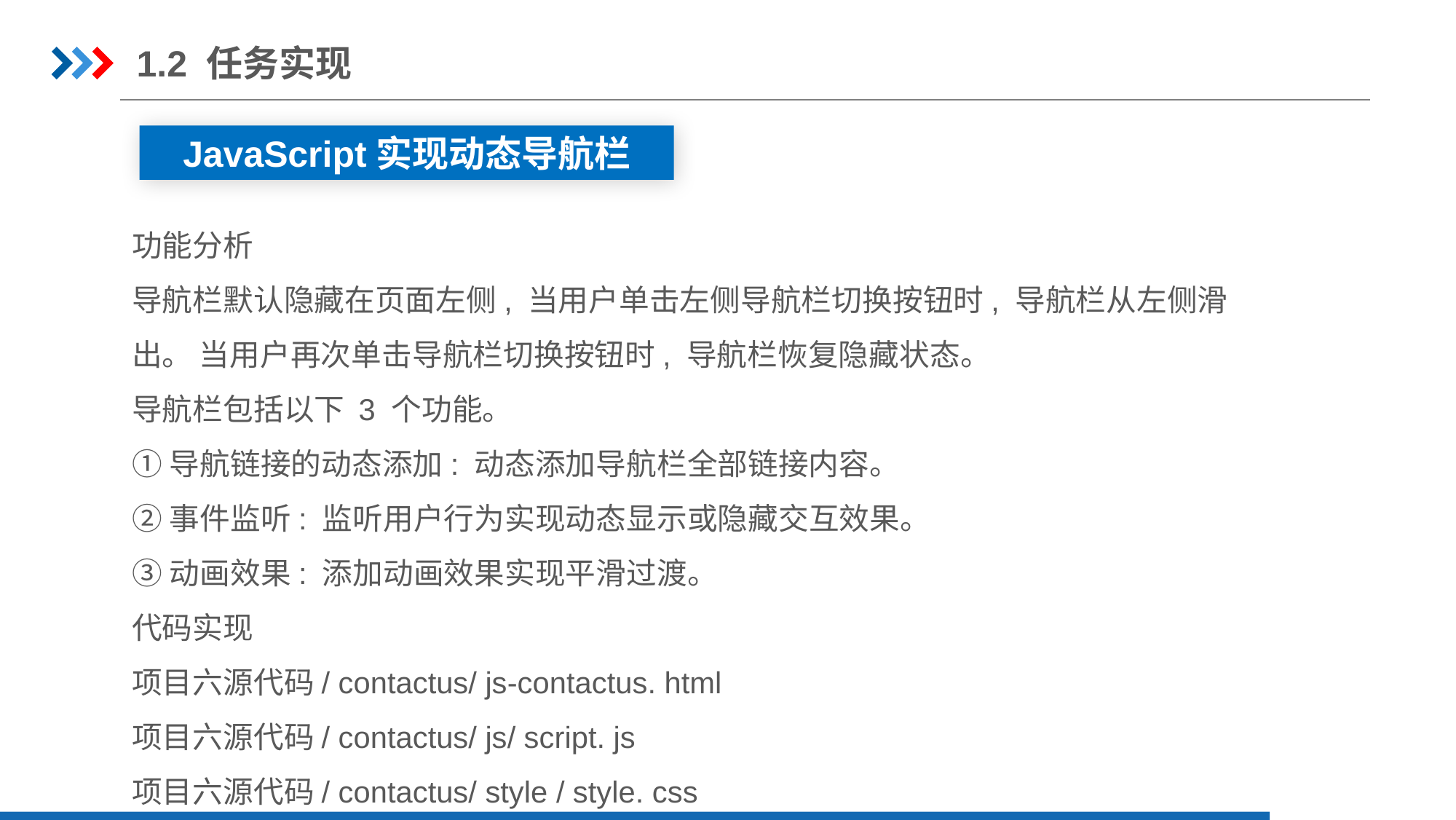

1.2 任务实现
JavaScript实现动态导航栏
功能分析
导航栏默认隐藏在页面左侧, 当用户单击左侧导航栏切换按钮时, 导航栏从左侧滑
出。 当用户再次单击导航栏切换按钮时, 导航栏恢复隐藏状态。
导航栏包括以下 3 个功能。
①导航链接的动态添加: 动态添加导航栏全部链接内容。
②事件监听: 监听用户行为实现动态显示或隐藏交互效果。
③动画效果: 添加动画效果实现平滑过渡。
代码实现
项目六源代码/ contactus/ js-contactus. html
项目六源代码/ contactus/ js/ script. js
项目六源代码/ contactus/ style / style. css